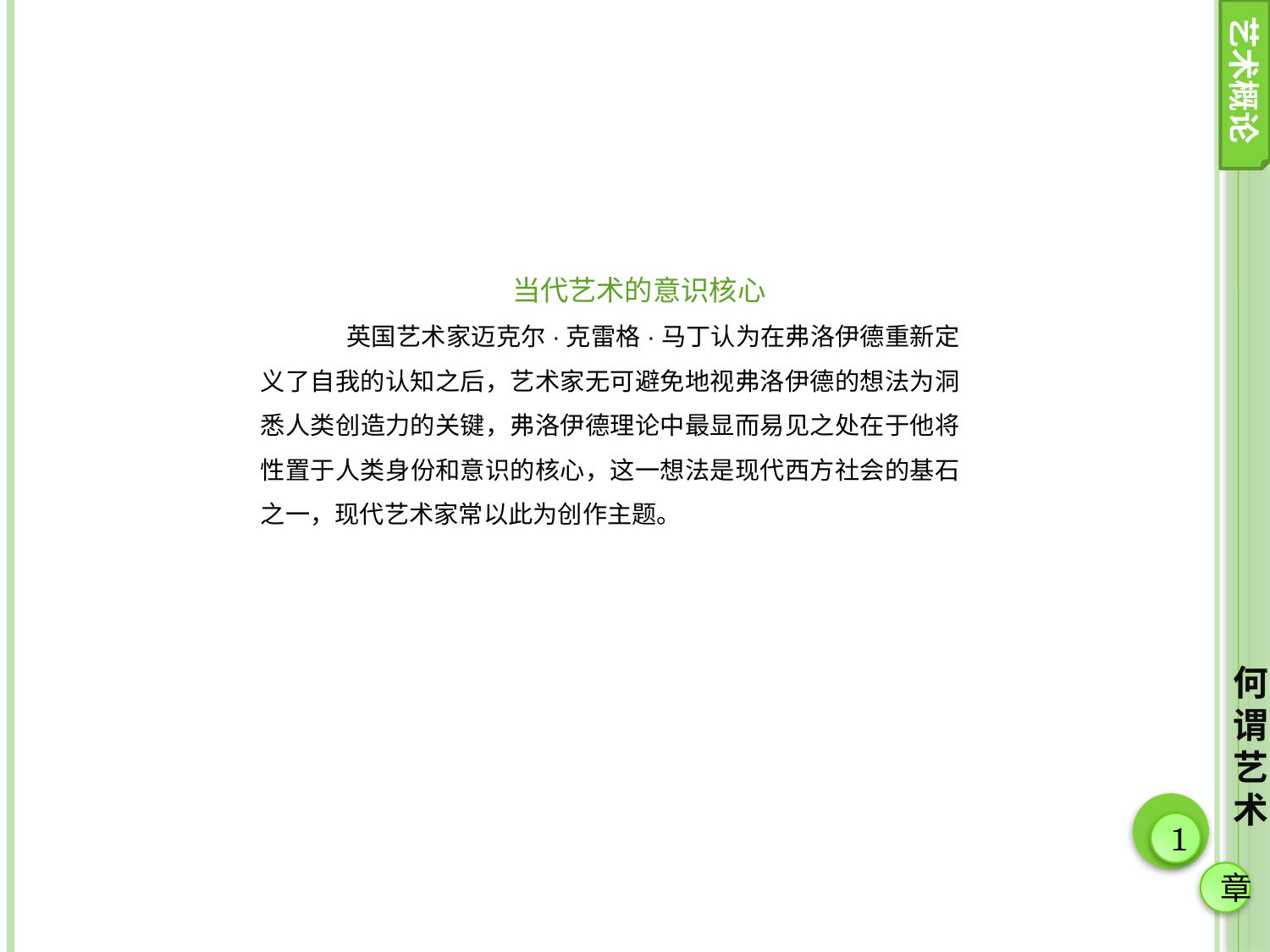

艺术概论
当代艺术的意识核心
    英国艺术家迈克尔·克雷格·马丁认为在弗洛伊德重新定义了自我的认知之后，艺术家无可避免地视弗洛伊德的想法为洞悉人类创造力的关键，弗洛伊德理论中最显而易见之处在于他将性置于人类身份和意识的核心，这一想法是现代西方社会的基石之一，现代艺术家常以此为创作主题。
何谓艺术
1
章